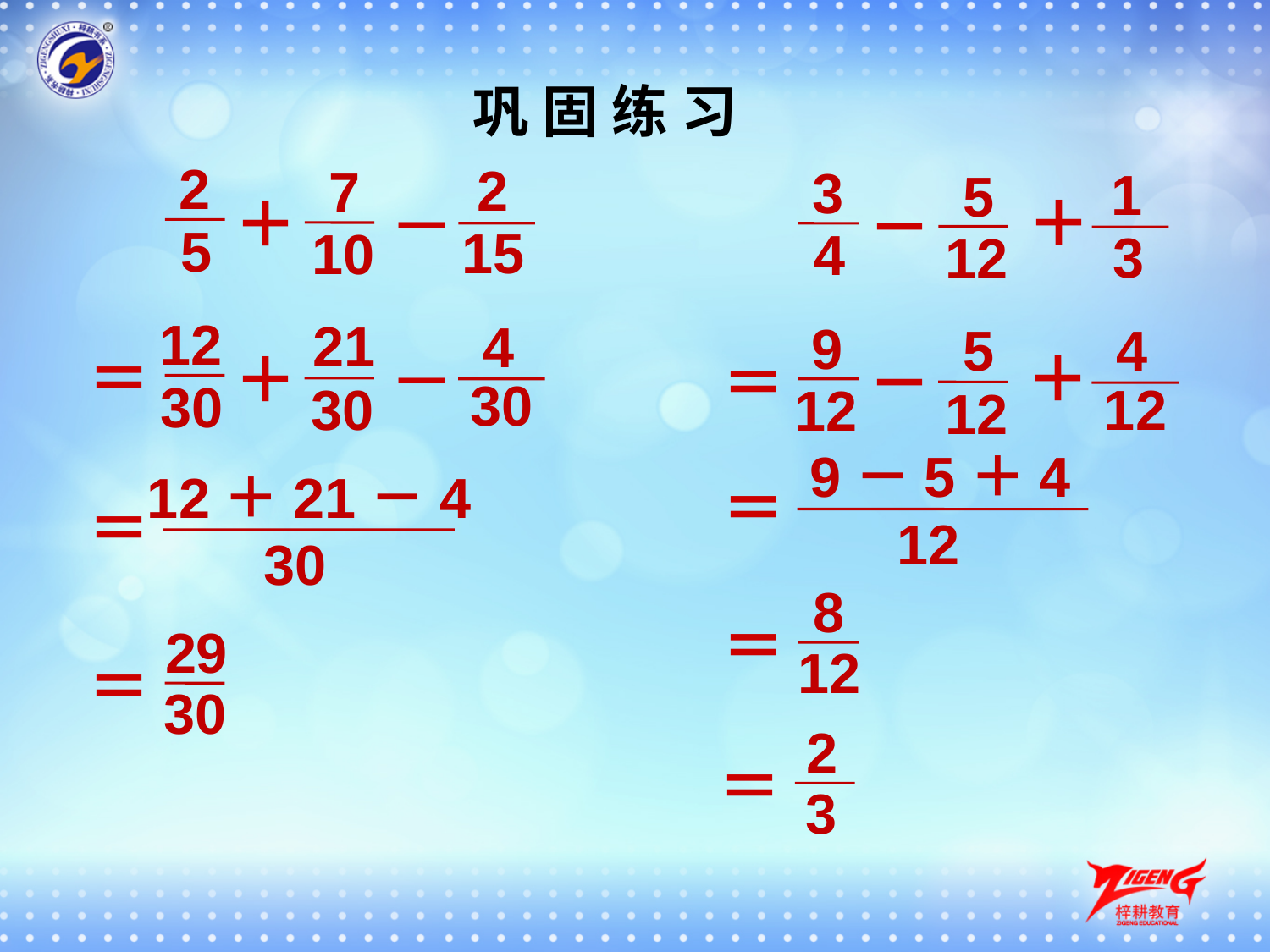

巩 固 练 习
2
 5

2
 15

7
10

3
 4

1
 3

5
12

—
＋
＋
－
12
 30

21
30

4
 30

9
 12

5
12

4
 12

—
＝
＋
＋
＝
－
9－5＋4
 12

12＋21－4
 30

＝
＝
8
 12

＝
29
 30

＝
2
3

＝